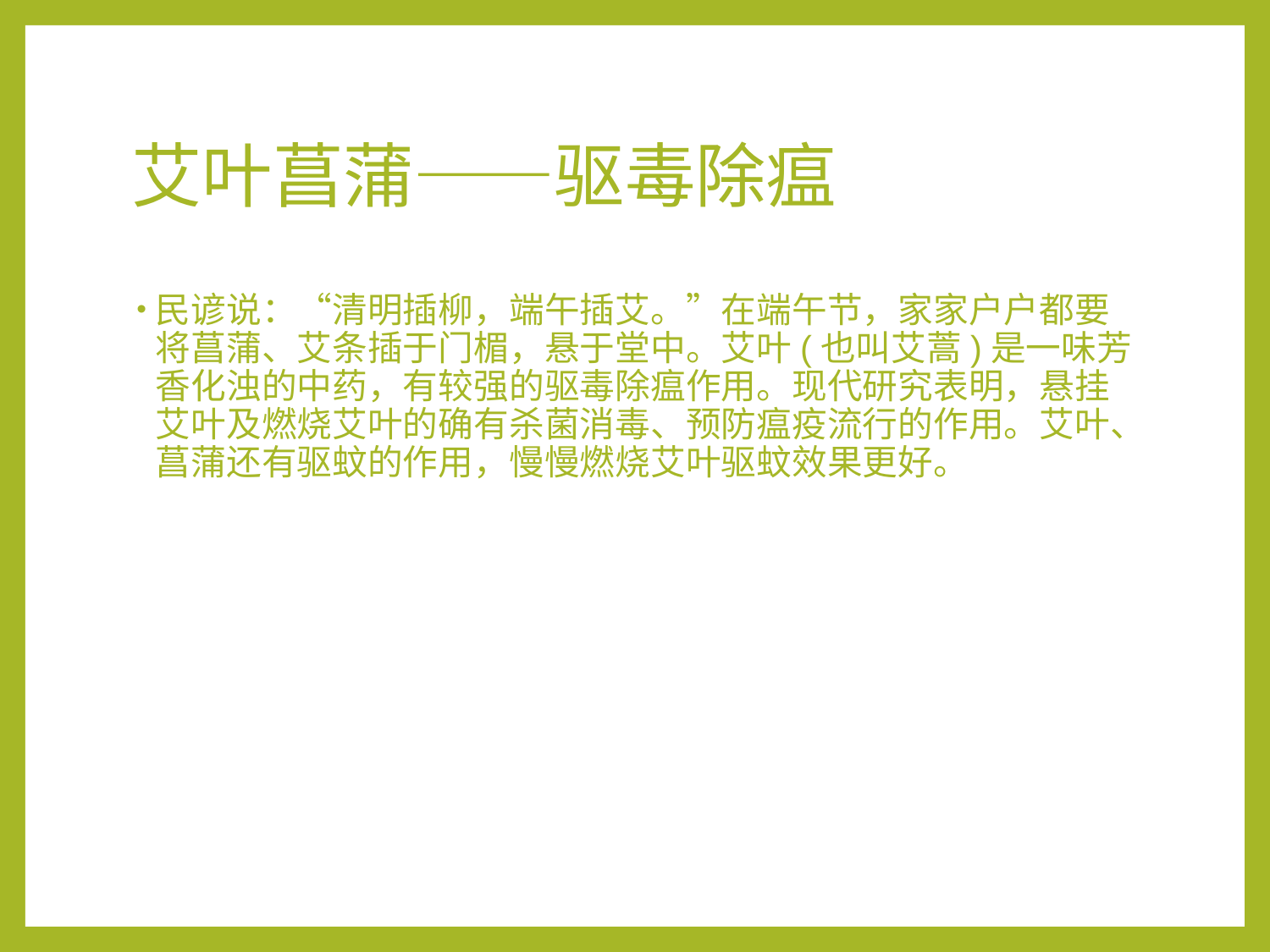

# 艾叶菖蒲——驱毒除瘟
民谚说：“清明插柳，端午插艾。”在端午节，家家户户都要将菖蒲、艾条插于门楣，悬于堂中。艾叶(也叫艾蒿)是一味芳香化浊的中药，有较强的驱毒除瘟作用。现代研究表明，悬挂艾叶及燃烧艾叶的确有杀菌消毒、预防瘟疫流行的作用。艾叶、菖蒲还有驱蚊的作用，慢慢燃烧艾叶驱蚊效果更好。